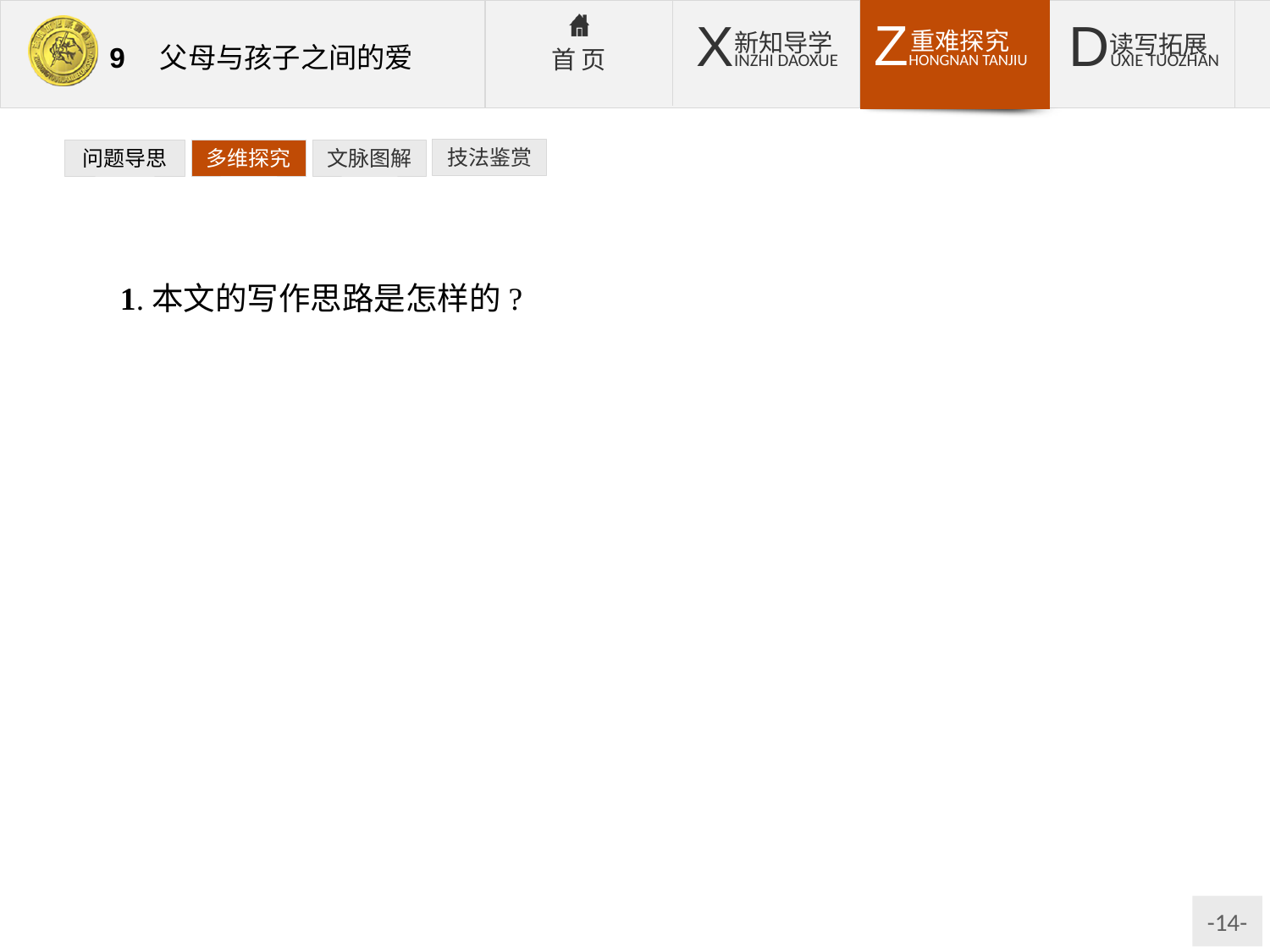

技法鉴赏
问题导思
多维探究
文脉图解
1.本文的写作思路是怎样的?
提示:文章从儿童成长过程的角度阐述了父母之爱与孩童情感与心智成熟的关系,揭示了爱作为一种改变社会的力量的心理基础。作者由婴儿阶段的特点写起,详尽地论述了人生不同阶段母爱和父爱的根本区别:婴儿时期,无爱的意识,只能意识到自己的需求;婴儿阶段过后,孩子开始了对爱的体验,认为“我被人爱是因为我是我”,母爱对他来说是一种祝福,是一种和平,不需要通过努力获得。八岁到十岁的儿童开始“创造爱”,有了爱的能力,爱的对象也由母亲转向了父亲。父亲开始教育孩子,向孩子指出通往世界之路。由此可见,本文的行文思路是按照孩子不同的成长阶段来介绍对爱的不同需求和不同的爱的特点的。